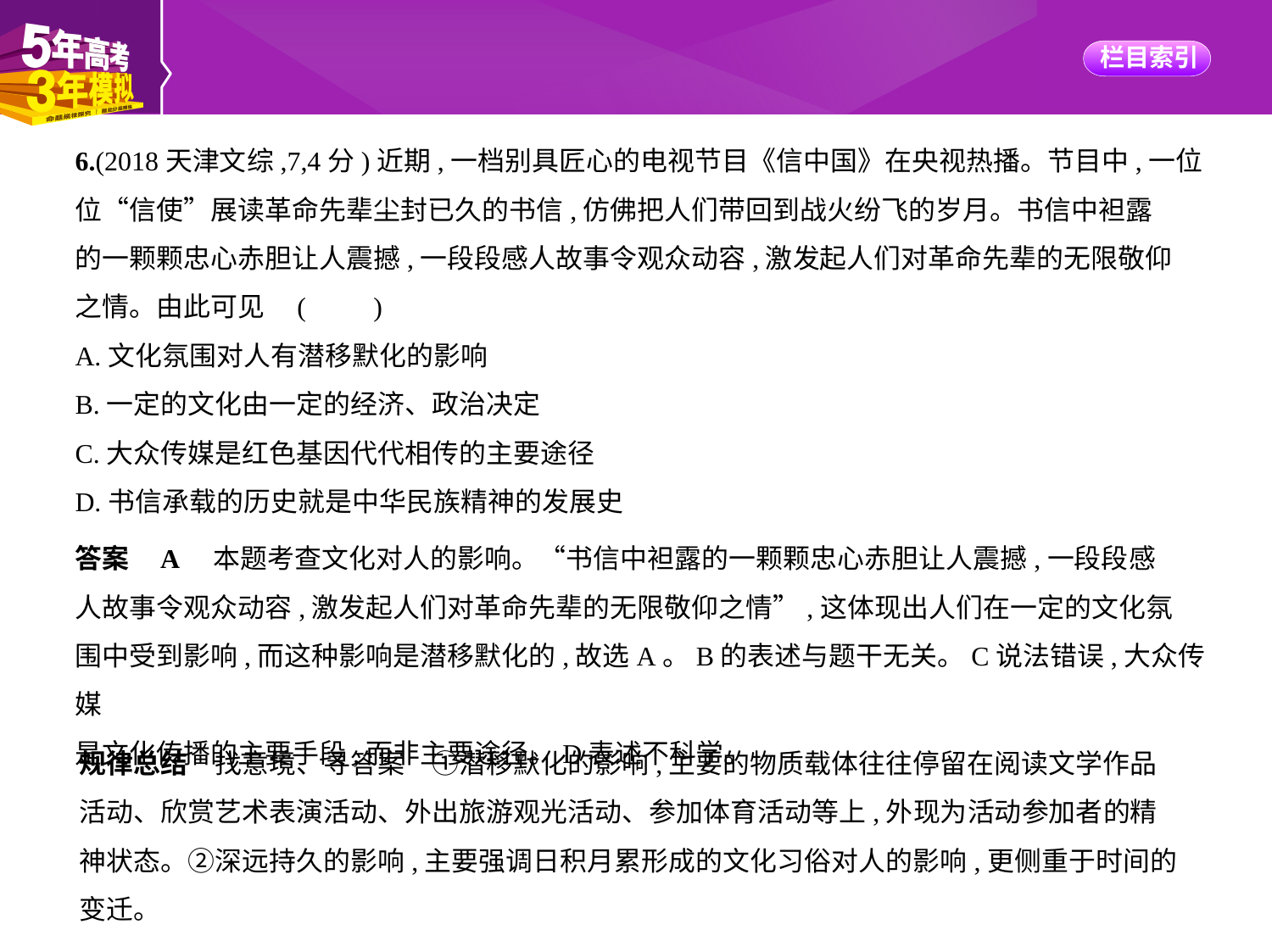

6.(2018天津文综,7,4分)近期,一档别具匠心的电视节目《信中国》在央视热播。节目中,一位
位“信使”展读革命先辈尘封已久的书信,仿佛把人们带回到战火纷飞的岁月。书信中袒露
的一颗颗忠心赤胆让人震撼,一段段感人故事令观众动容,激发起人们对革命先辈的无限敬仰
之情。由此可见 (　　)
A.文化氛围对人有潜移默化的影响
B.一定的文化由一定的经济、政治决定
C.大众传媒是红色基因代代相传的主要途径
D.书信承载的历史就是中华民族精神的发展史
答案    A　本题考查文化对人的影响。“书信中袒露的一颗颗忠心赤胆让人震撼,一段段感
人故事令观众动容,激发起人们对革命先辈的无限敬仰之情”,这体现出人们在一定的文化氛
围中受到影响,而这种影响是潜移默化的,故选A。B的表述与题干无关。C说法错误,大众传媒
是文化传播的主要手段,而非主要途径。D表述不科学。
规律总结　找意境、寻答案　①潜移默化的影响,主要的物质载体往往停留在阅读文学作品
活动、欣赏艺术表演活动、外出旅游观光活动、参加体育活动等上,外现为活动参加者的精
神状态。②深远持久的影响,主要强调日积月累形成的文化习俗对人的影响,更侧重于时间的
变迁。